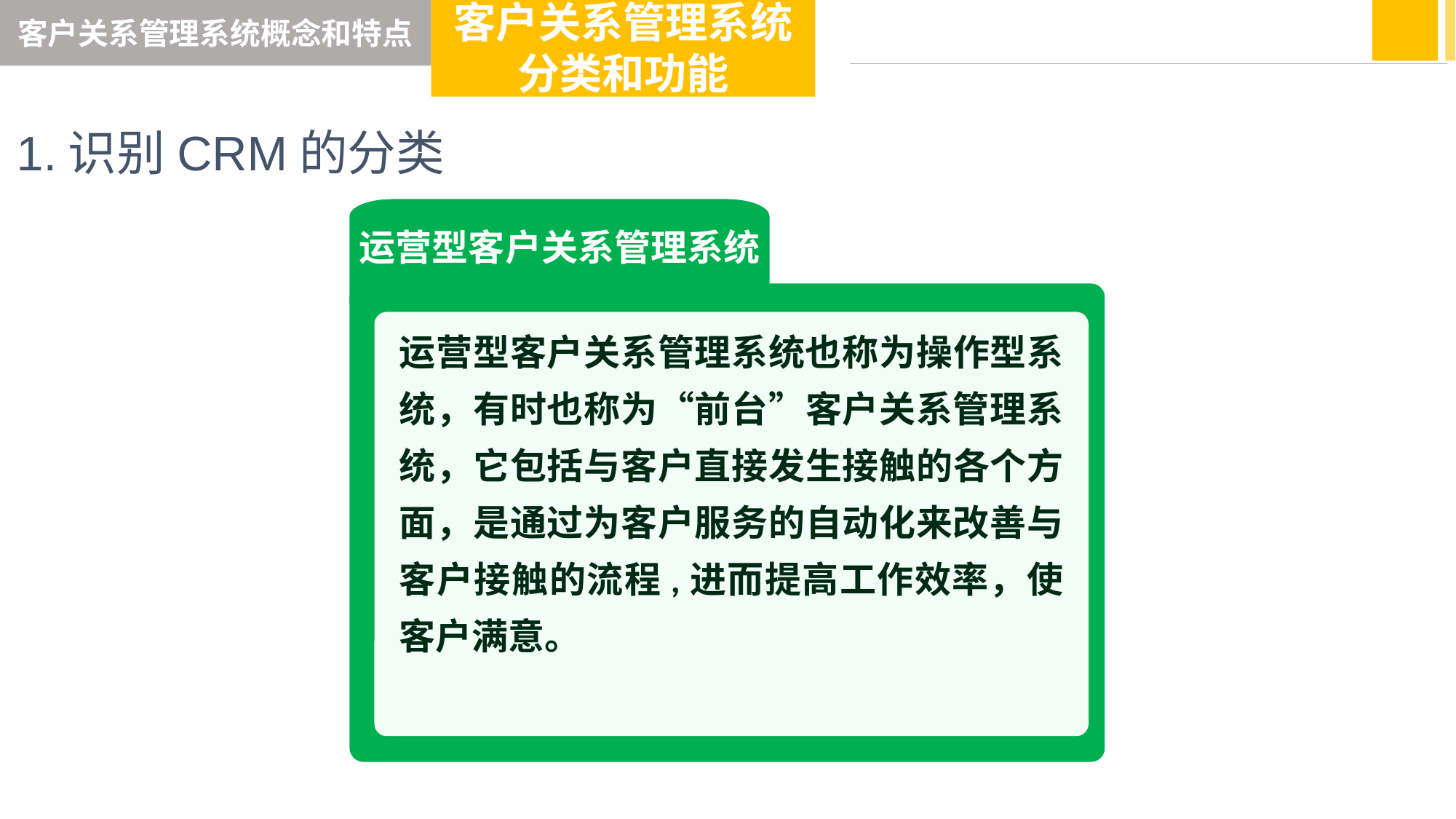

客户关系管理系统概念和特点
客户关系管理系统分类和功能

1.识别CRM的分类
运营型客户关系管理系统

运营型客户关系管理系统也称为操作型系统，有时也称为“前台”客户关系管理系统，它包括与客户直接发生接触的各个方面，是通过为客户服务的自动化来改善与客户接触的流程,进而提高工作效率，使客户满意。